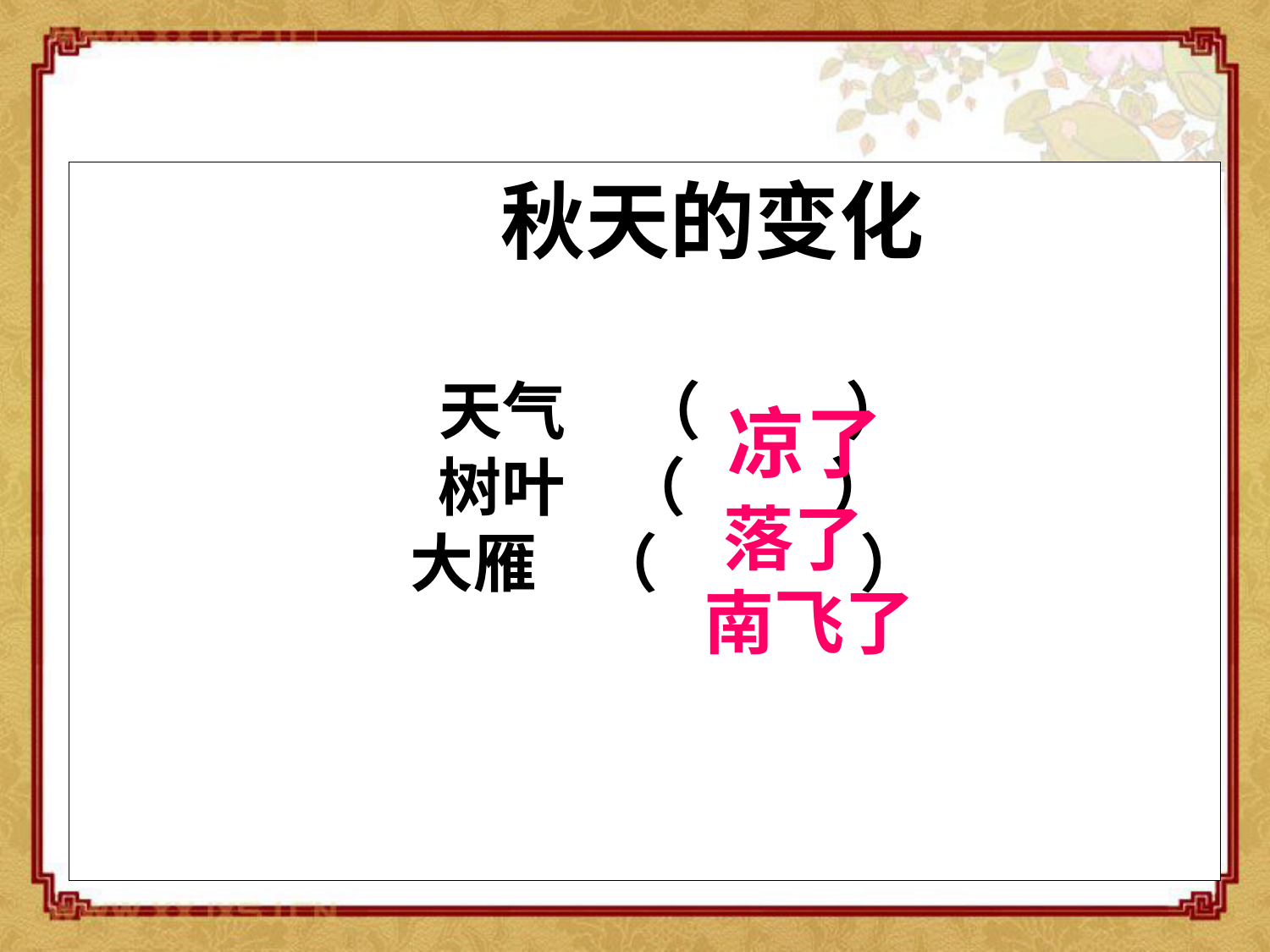

秋天的变化

        天气     （          ）
        树叶    （          ）
        大雁    （              ）
凉了
落了
南飞了